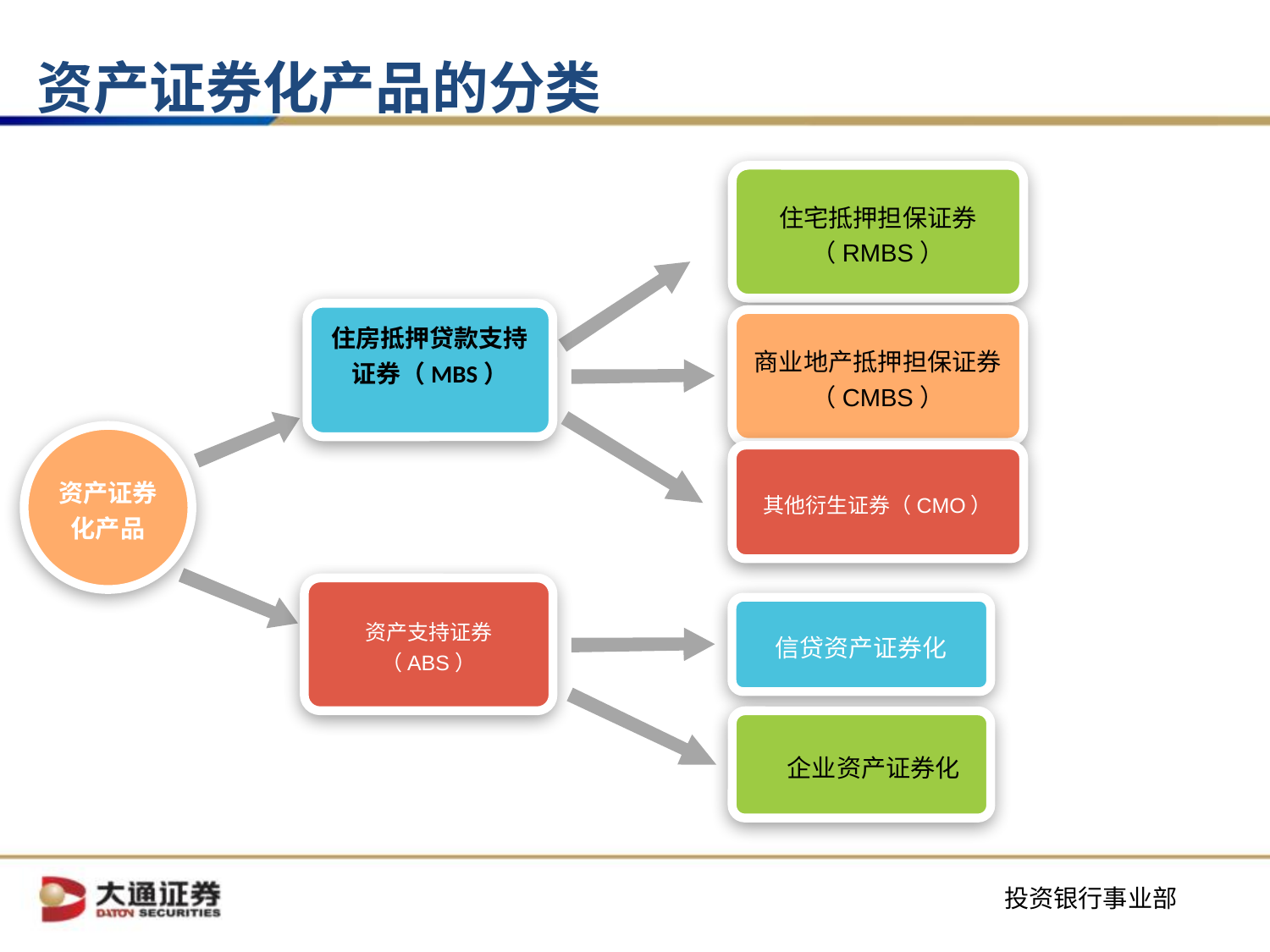

资产证券化产品的分类
住宅抵押担保证券（RMBS）

住房抵押贷款支持证券（MBS）

商业地产抵押担保证券（CMBS）

资产证券化产品
其他衍生证券（CMO）

资产支持证券（ABS）
信贷资产证券化

　企业资产证券化